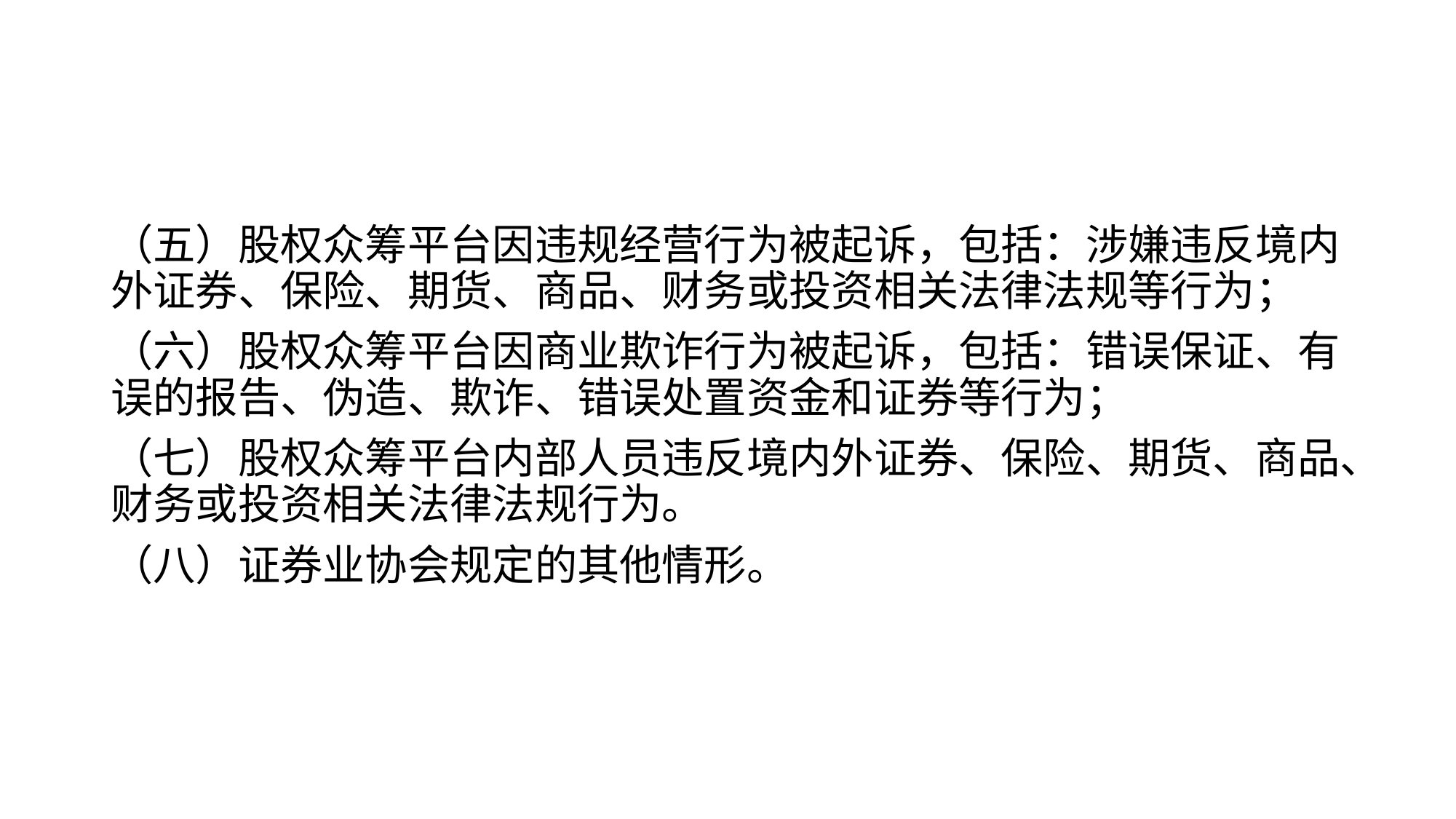

#
（五）股权众筹平台因违规经营行为被起诉，包括：涉嫌违反境内外证券、保险、期货、商品、财务或投资相关法律法规等行为；
（六）股权众筹平台因商业欺诈行为被起诉，包括：错误保证、有误的报告、伪造、欺诈、错误处置资金和证券等行为；
（七）股权众筹平台内部人员违反境内外证券、保险、期货、商品、财务或投资相关法律法规行为。
（八）证券业协会规定的其他情形。